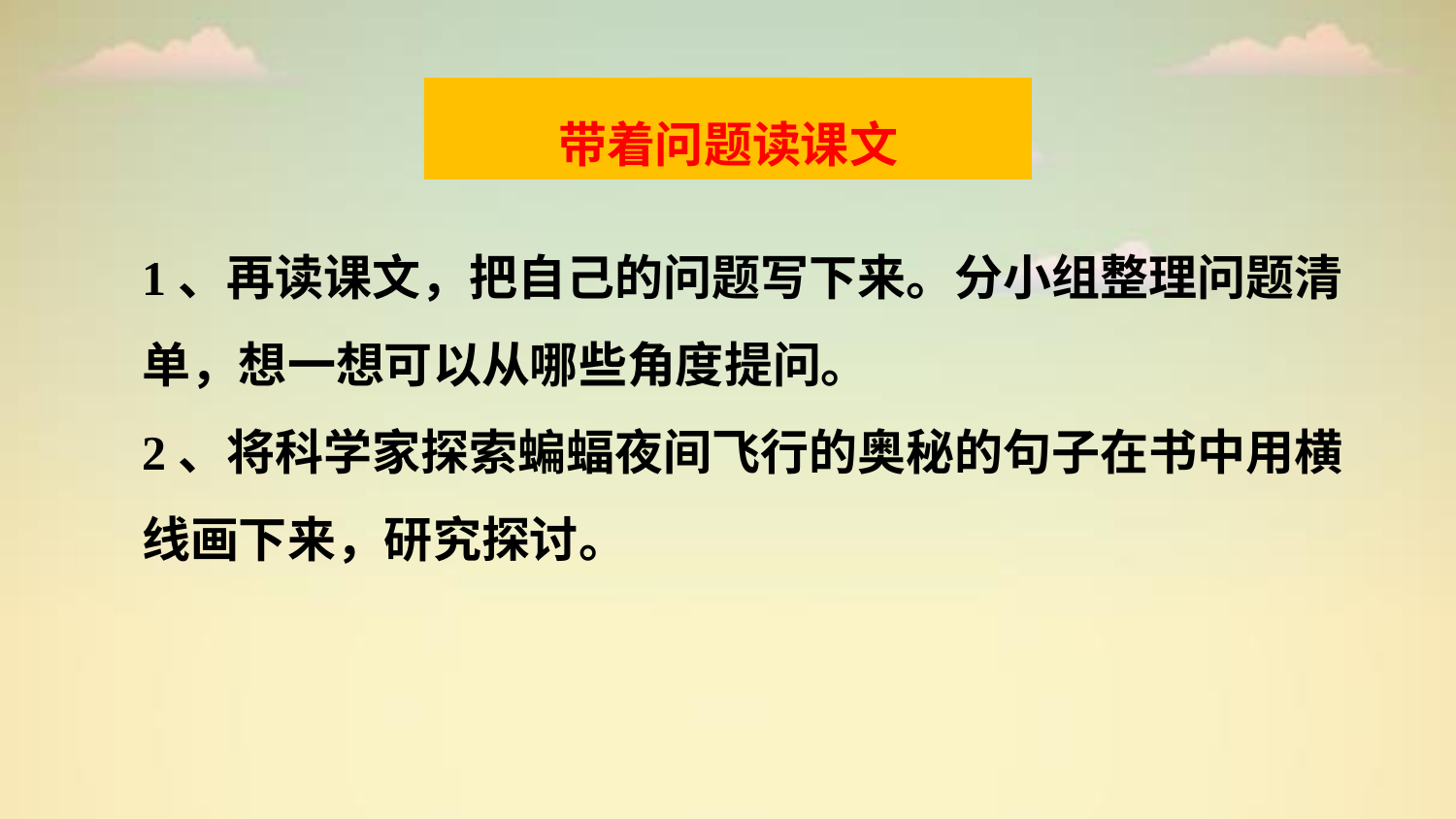

带着问题读课文
1、再读课文，把自己的问题写下来。分小组整理问题清单，想一想可以从哪些角度提问。
2、将科学家探索蝙蝠夜间飞行的奥秘的句子在书中用横线画下来，研究探讨。